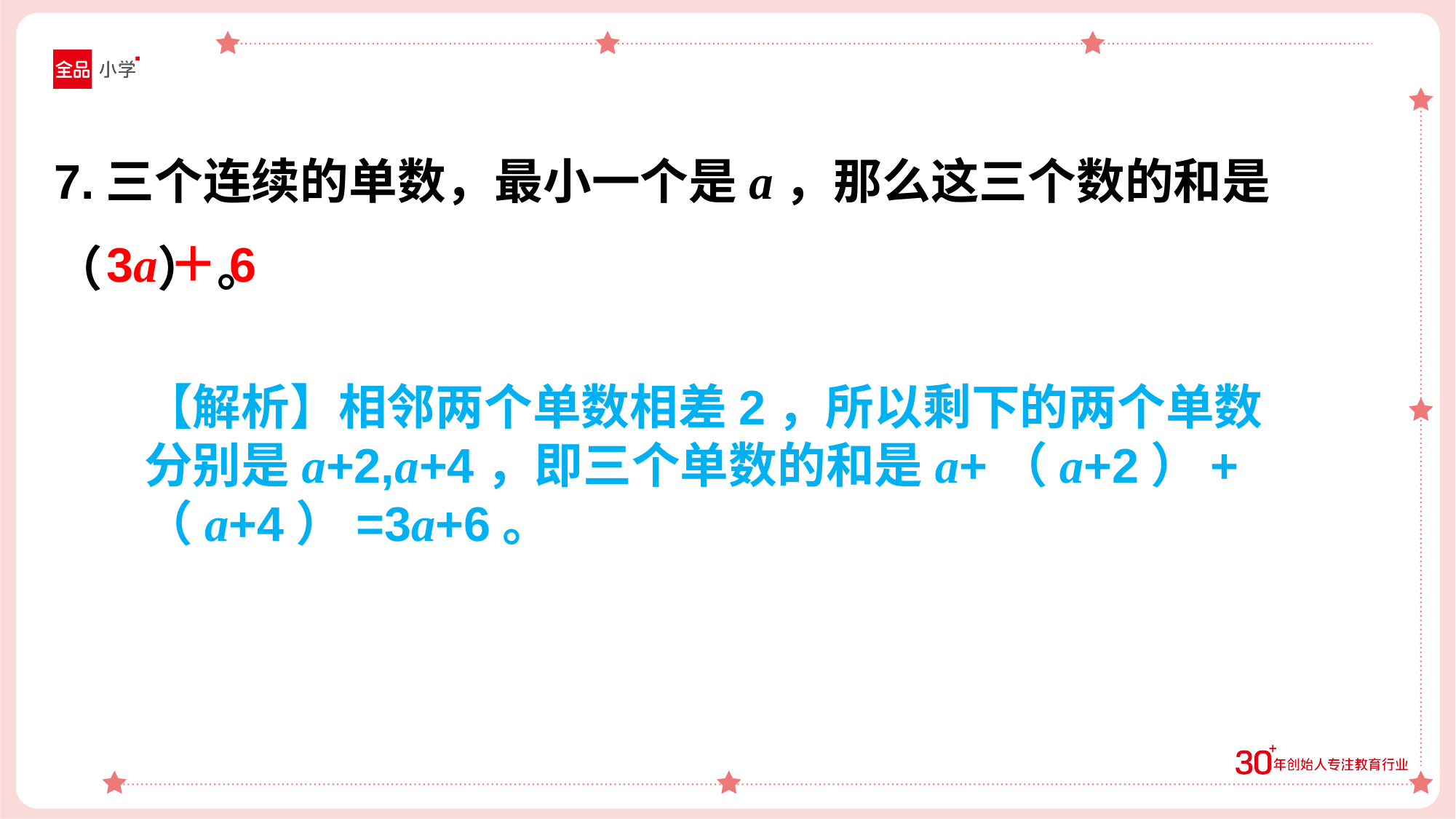

7.三个连续的单数，最小一个是a，那么这三个数的和是
（     ） 。

3a＋6
【解析】相邻两个单数相差2，所以剩下的两个单数分别是a+2,a+4，即三个单数的和是a+（a+2）+（a+4）=3a+6。